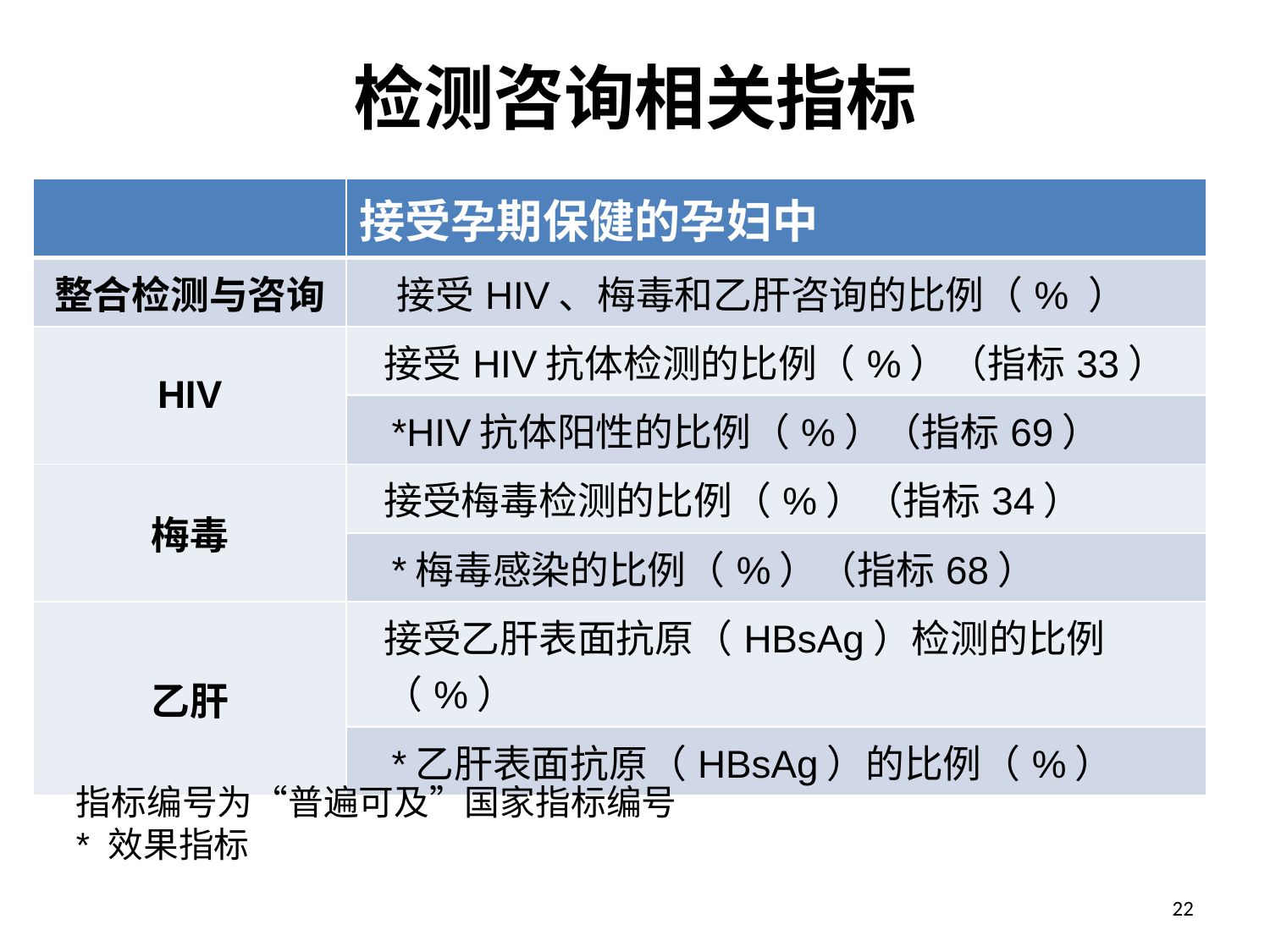

# 检测咨询相关指标
|  | 接受孕期保健的孕妇中 |
| --- | --- |
| 整合检测与咨询 | 接受HIV、梅毒和乙肝咨询的比例（% ） |
| HIV | 接受HIV抗体检测的比例（%）（指标33） |
|  | \*HIV抗体阳性的比例（%）（指标69） |
| 梅毒 | 接受梅毒检测的比例（%）（指标34） |
|  | \*梅毒感染的比例（%）（指标68） |
| 乙肝 | 接受乙肝表面抗原（HBsAg）检测的比例（%） |
|  | \*乙肝表面抗原（HBsAg）的比例（%） |
指标编号为“普遍可及”国家指标编号
* 效果指标
22